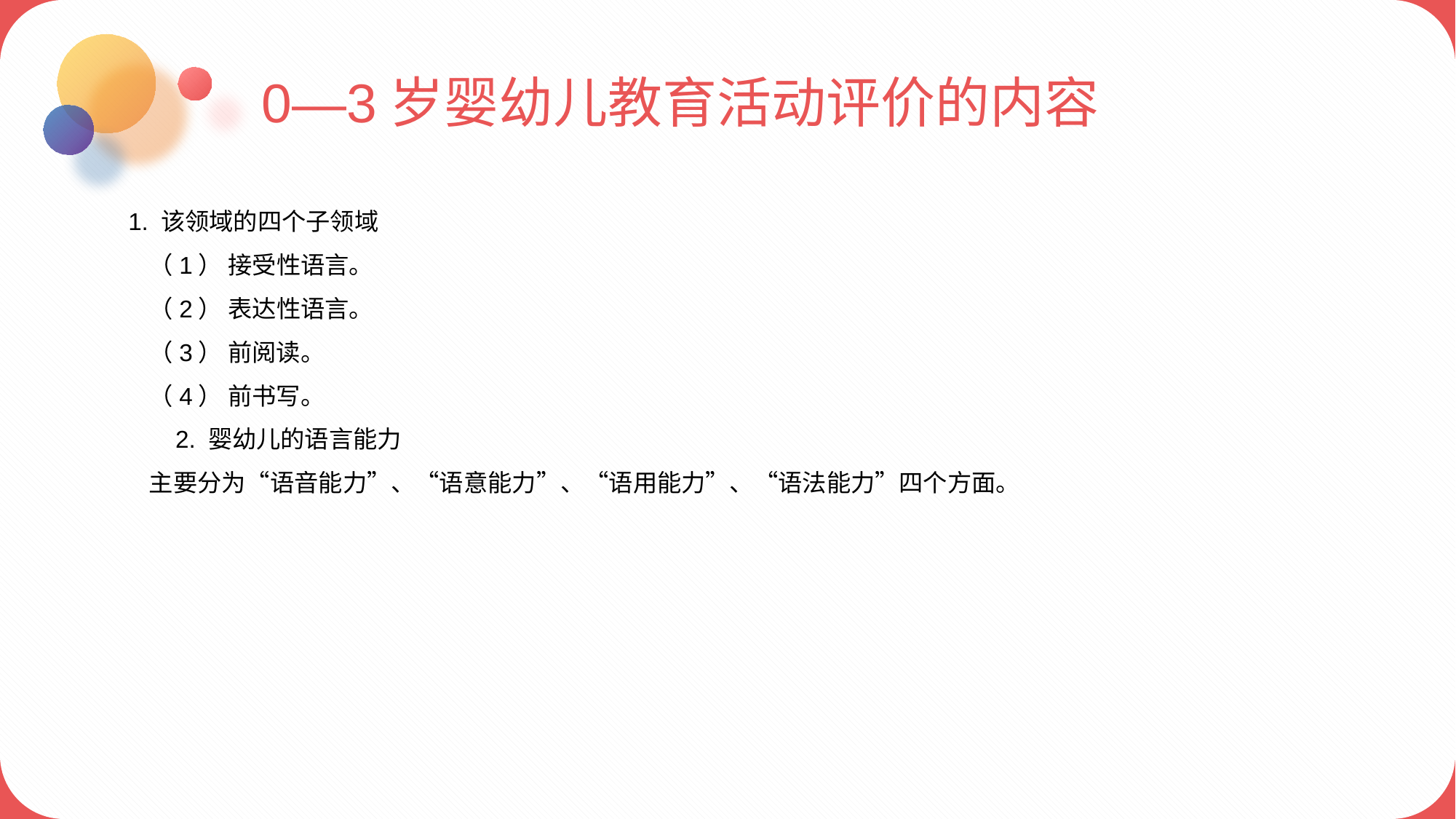

0—3岁婴幼儿教育活动评价的内容
 1. 该领域的四个子领域
    （1） 接受性语言。
    （2） 表达性语言。
    （3） 前阅读。
    （4） 前书写。
        2. 婴幼儿的语言能力
    主要分为“语音能力”、“语意能力”、“语用能力”、“语法能力”四个方面。